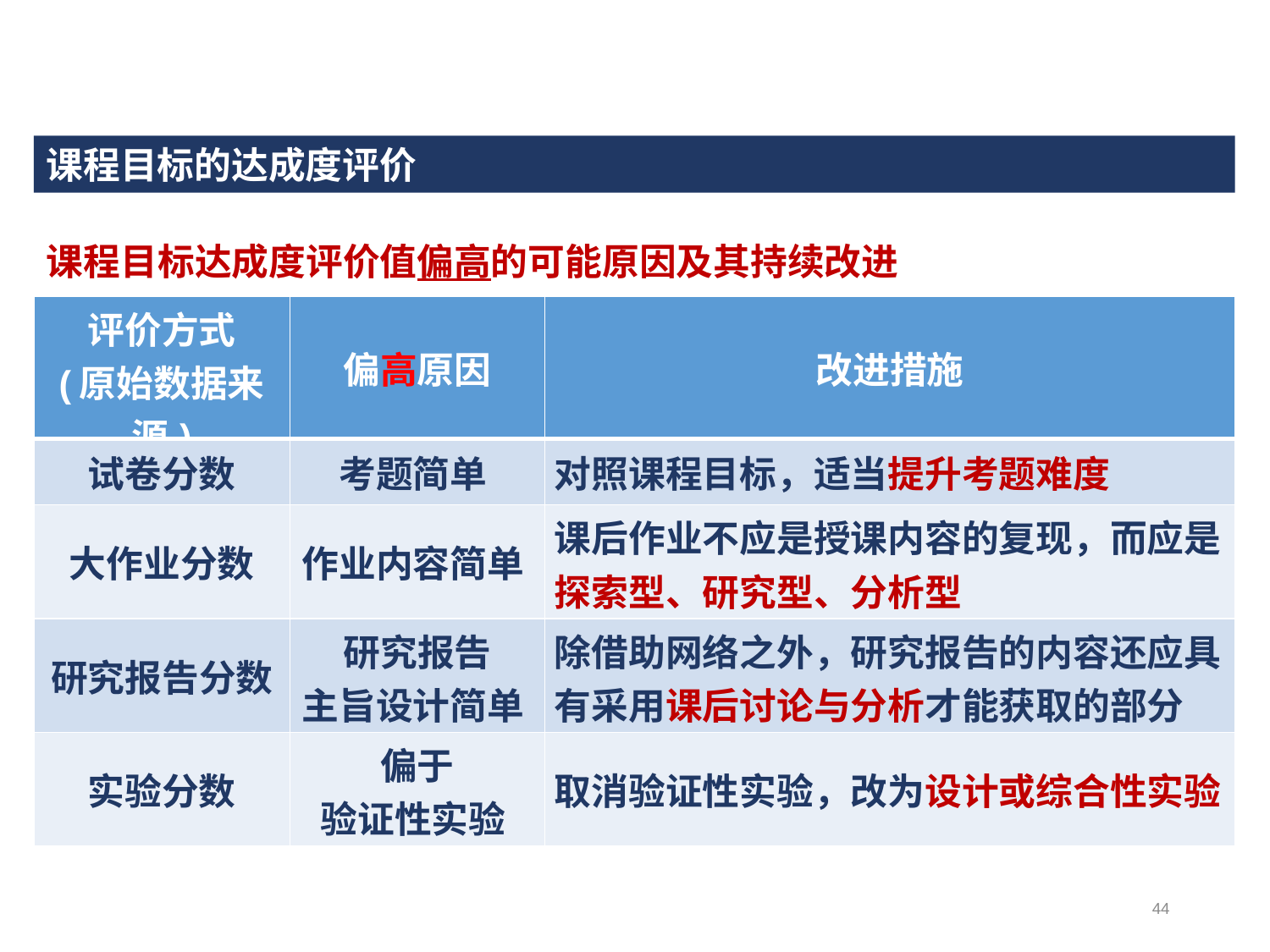

课程目标的达成度评价
课程目标达成度评价值偏高的可能原因及其持续改进
| 评价方式 (原始数据来源) | 偏高原因 | 改进措施 |
| --- | --- | --- |
| 试卷分数 | 考题简单 | 对照课程目标，适当提升考题难度 |
| 大作业分数 | 作业内容简单 | 课后作业不应是授课内容的复现，而应是探索型、研究型、分析型 |
| 研究报告分数 | 研究报告 主旨设计简单 | 除借助网络之外，研究报告的内容还应具有采用课后讨论与分析才能获取的部分 |
| 实验分数 | 偏于 验证性实验 | 取消验证性实验，改为设计或综合性实验 |
44